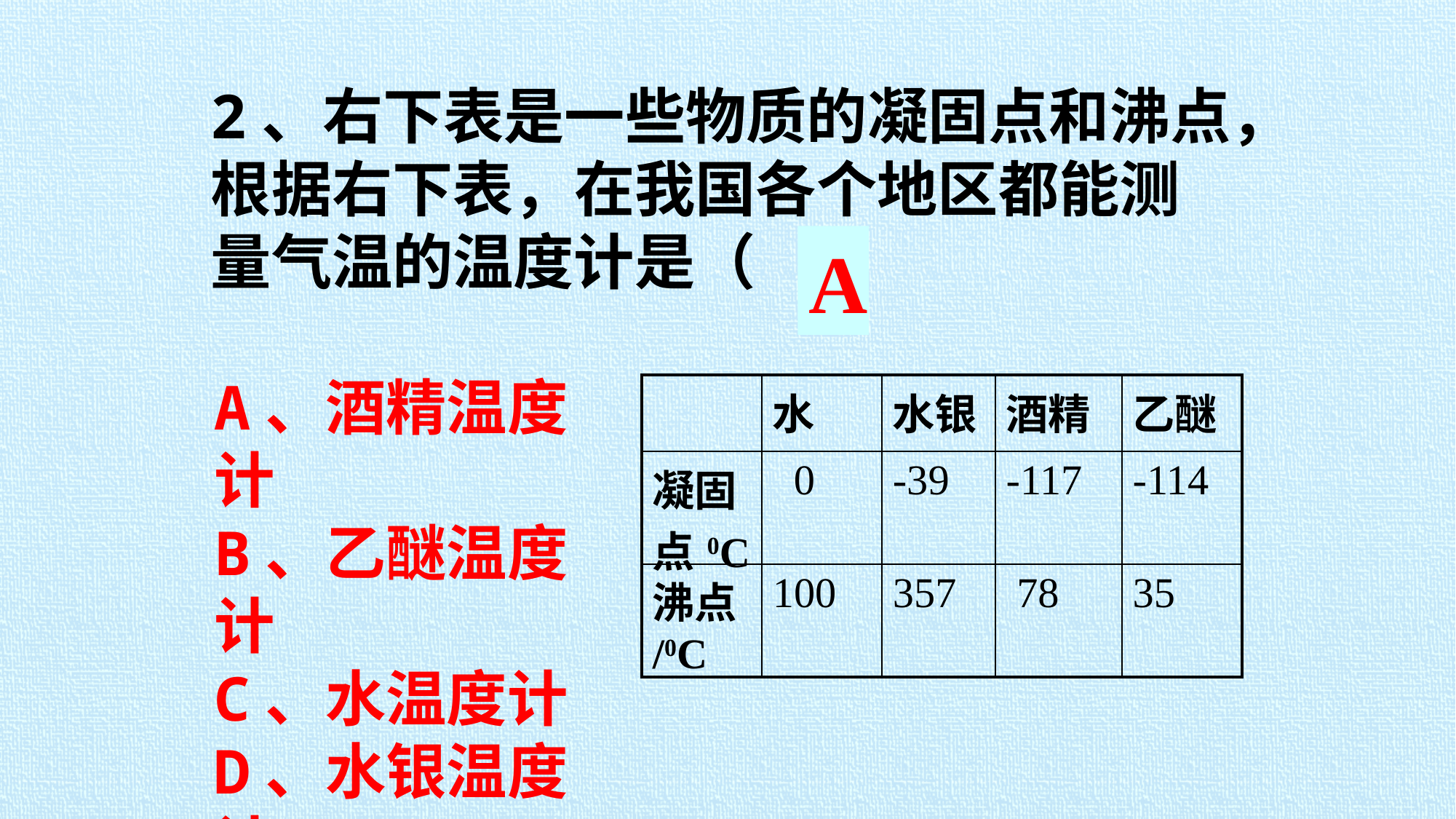

2、右下表是一些物质的凝固点和沸点，根据右下表，在我国各个地区都能测量气温的温度计是（     ）
A

A、酒精温度计
B、乙醚温度计
C、水温度计
D、水银温度计
|  | 水 | 水银 | 酒精 | 乙醚 |
| --- | --- | --- | --- | --- |
| 凝固点0C | 0 | -39 | -117 | -114 |
| 沸点/0C | 100 | 357 | 78 | 35 |